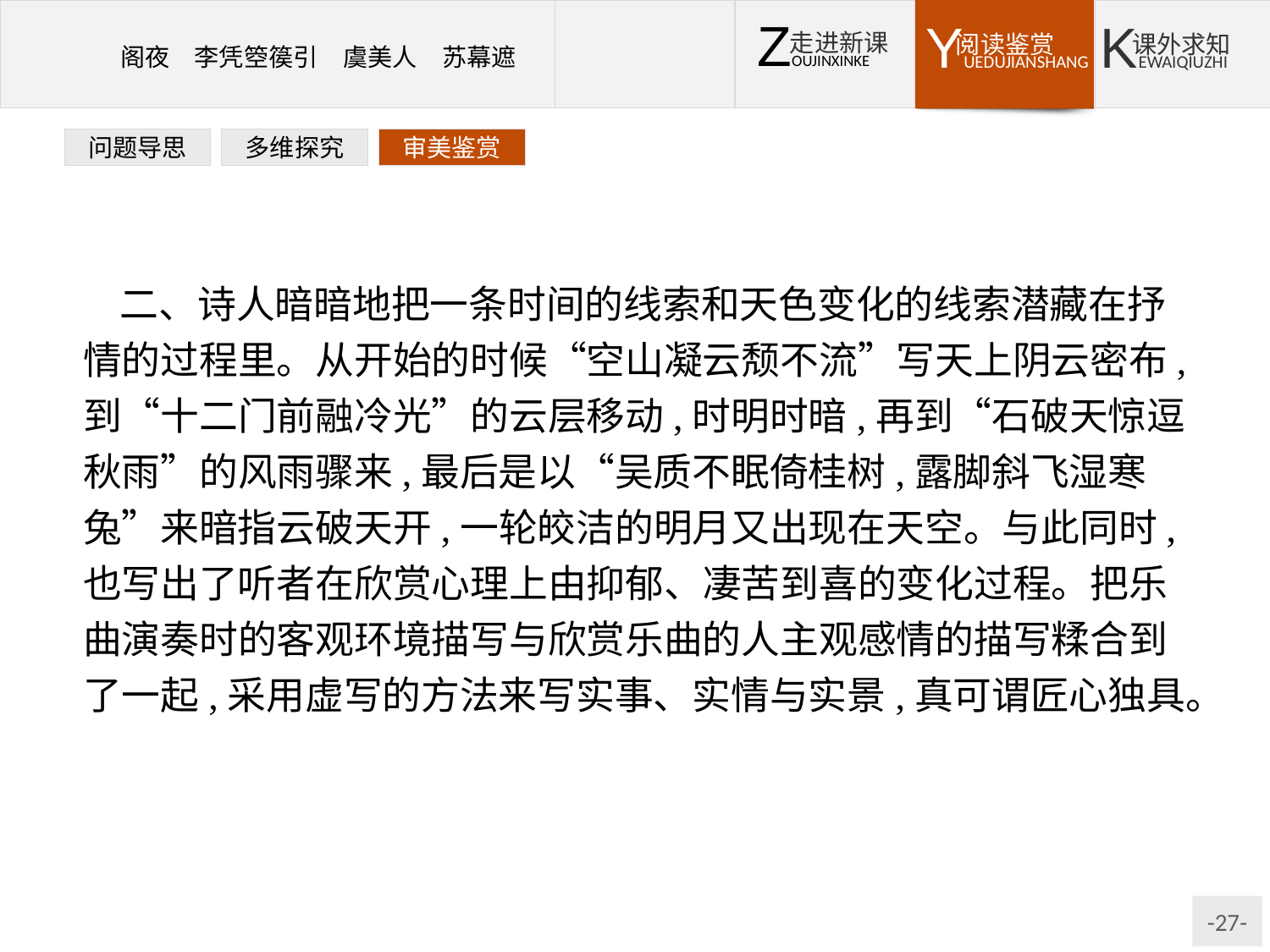

问题导思
多维探究
审美鉴赏
二、诗人暗暗地把一条时间的线索和天色变化的线索潜藏在抒情的过程里。从开始的时候“空山凝云颓不流”写天上阴云密布,到“十二门前融冷光”的云层移动,时明时暗,再到“石破天惊逗秋雨”的风雨骤来,最后是以“吴质不眠倚桂树,露脚斜飞湿寒兔”来暗指云破天开,一轮皎洁的明月又出现在天空。与此同时,也写出了听者在欣赏心理上由抑郁、凄苦到喜的变化过程。把乐曲演奏时的客观环境描写与欣赏乐曲的人主观感情的描写糅合到了一起,采用虚写的方法来写实事、实情与实景,真可谓匠心独具。